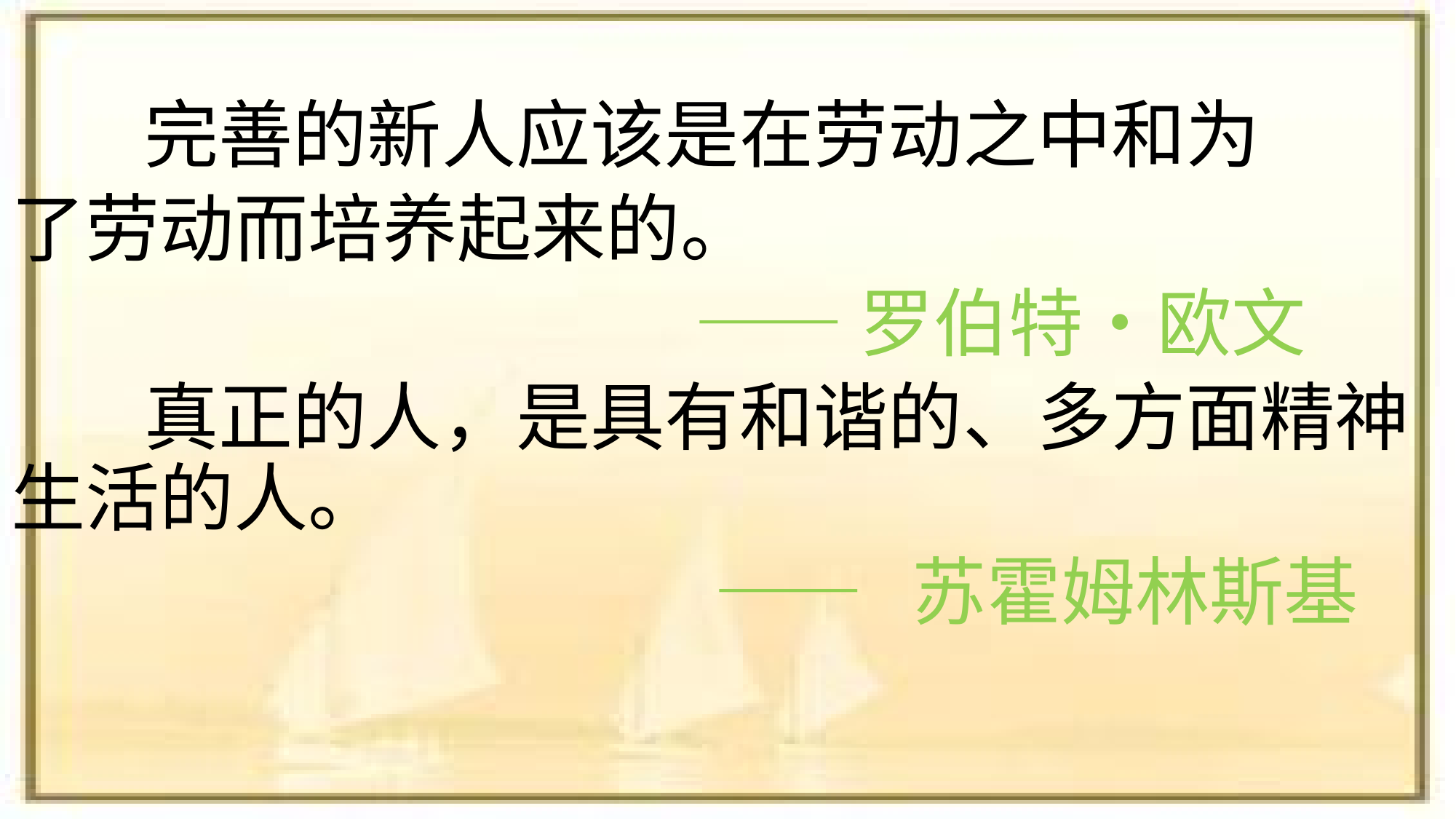

完善的新人应该是在劳动之中和为
了劳动而培养起来的。
                                                                                ——罗伯特•欧文
       真正的人，是具有和谐的、多方面精神生活的人。
                                          ——  苏霍姆林斯基